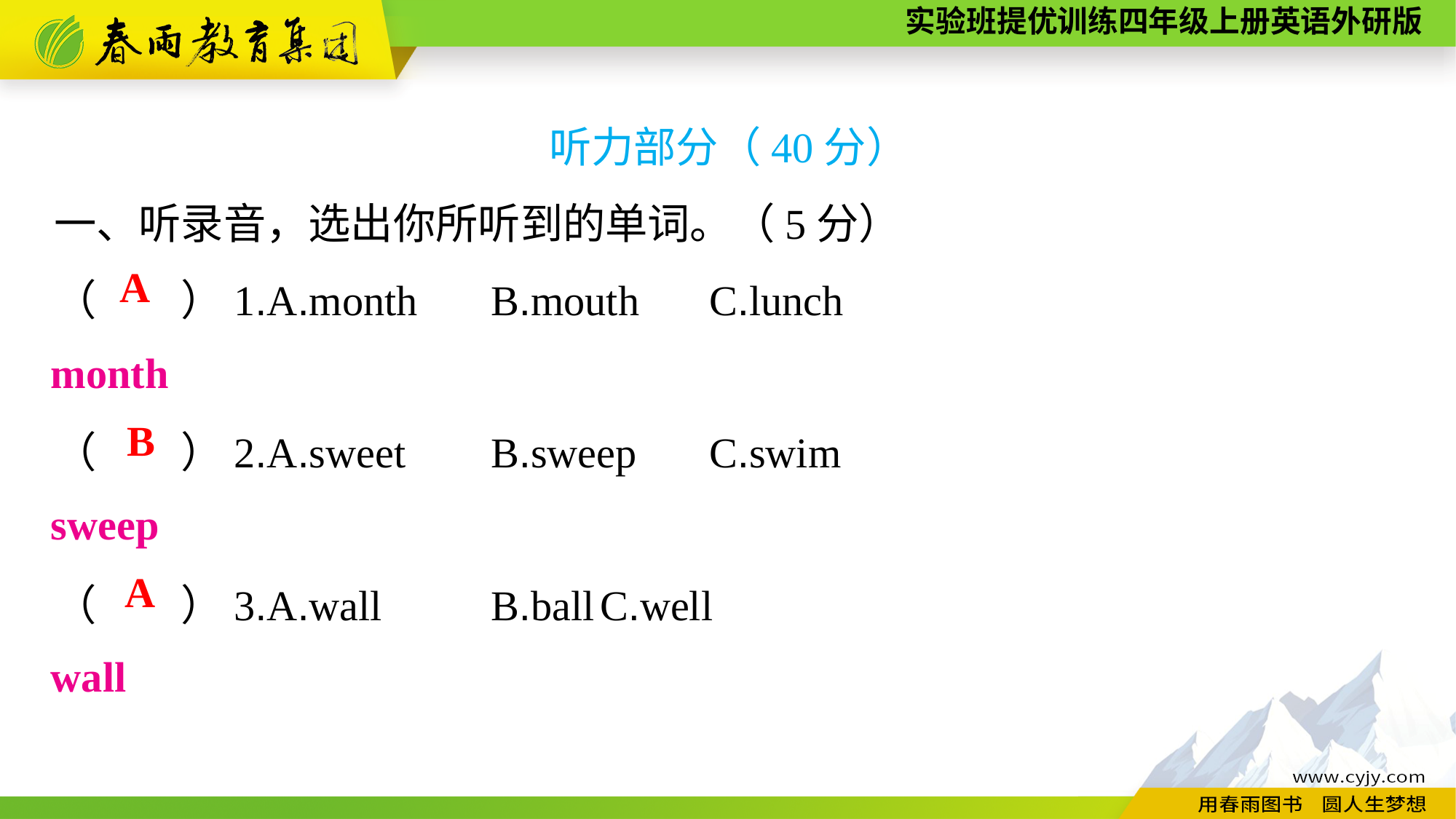

听力部分（40分）
一、听录音，选出你所听到的单词。（5分）
（　　）1.A.month	B.mouth	C.lunch

（　　）2.A.sweet	B.sweep	C.swim

（　　）3.A.wall	B.ball	C.well
A
month
B
sweep
A
wall